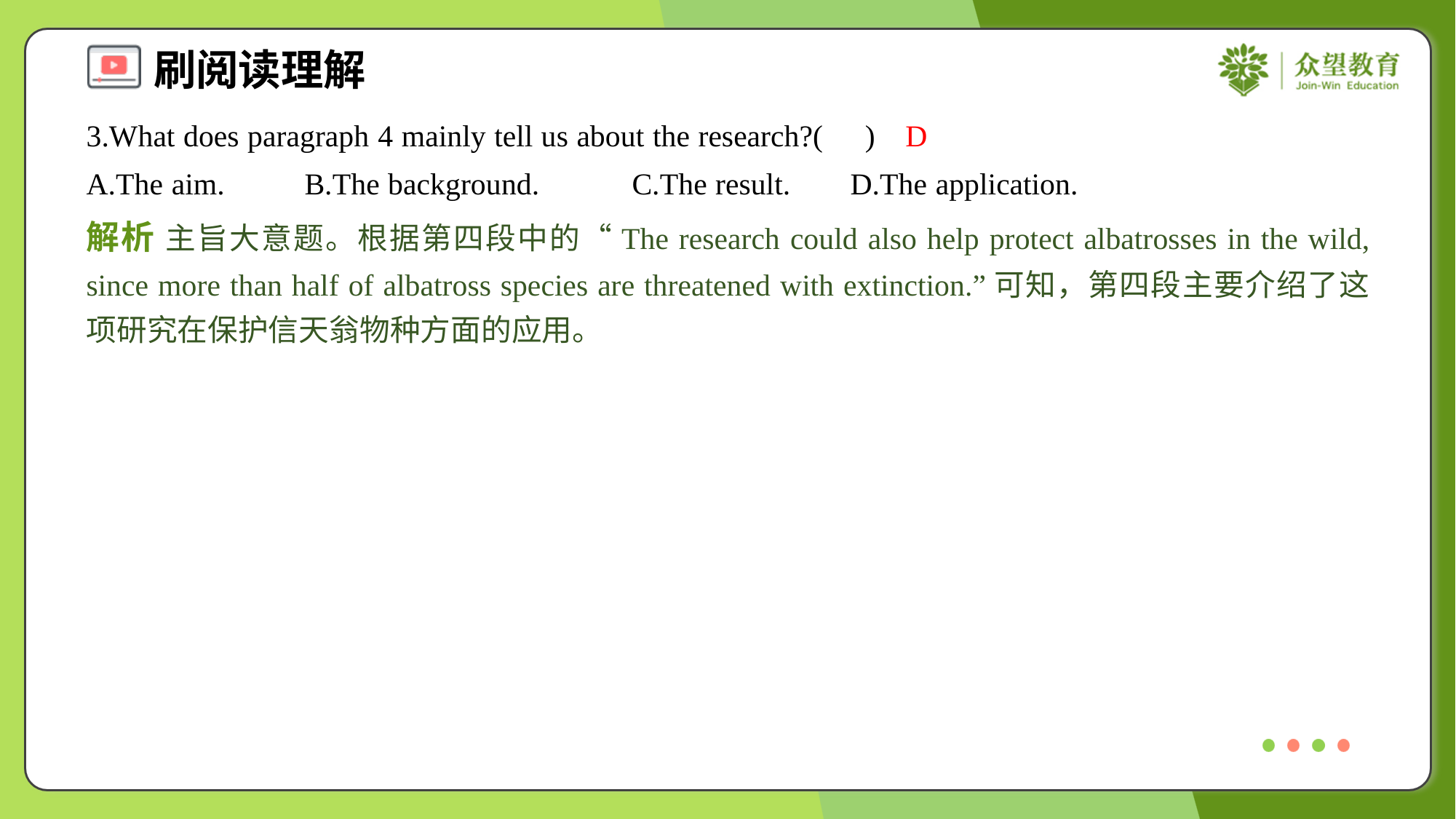

3.What does paragraph 4 mainly tell us about the research?(     )
D
A.The aim.	B.The background.	C.The result.	D.The application.
解析 主旨大意题。根据第四段中的“The research could also help protect albatrosses in the wild, since more than half of albatross species are threatened with extinction.”可知，第四段主要介绍了这项研究在保护信天翁物种方面的应用。